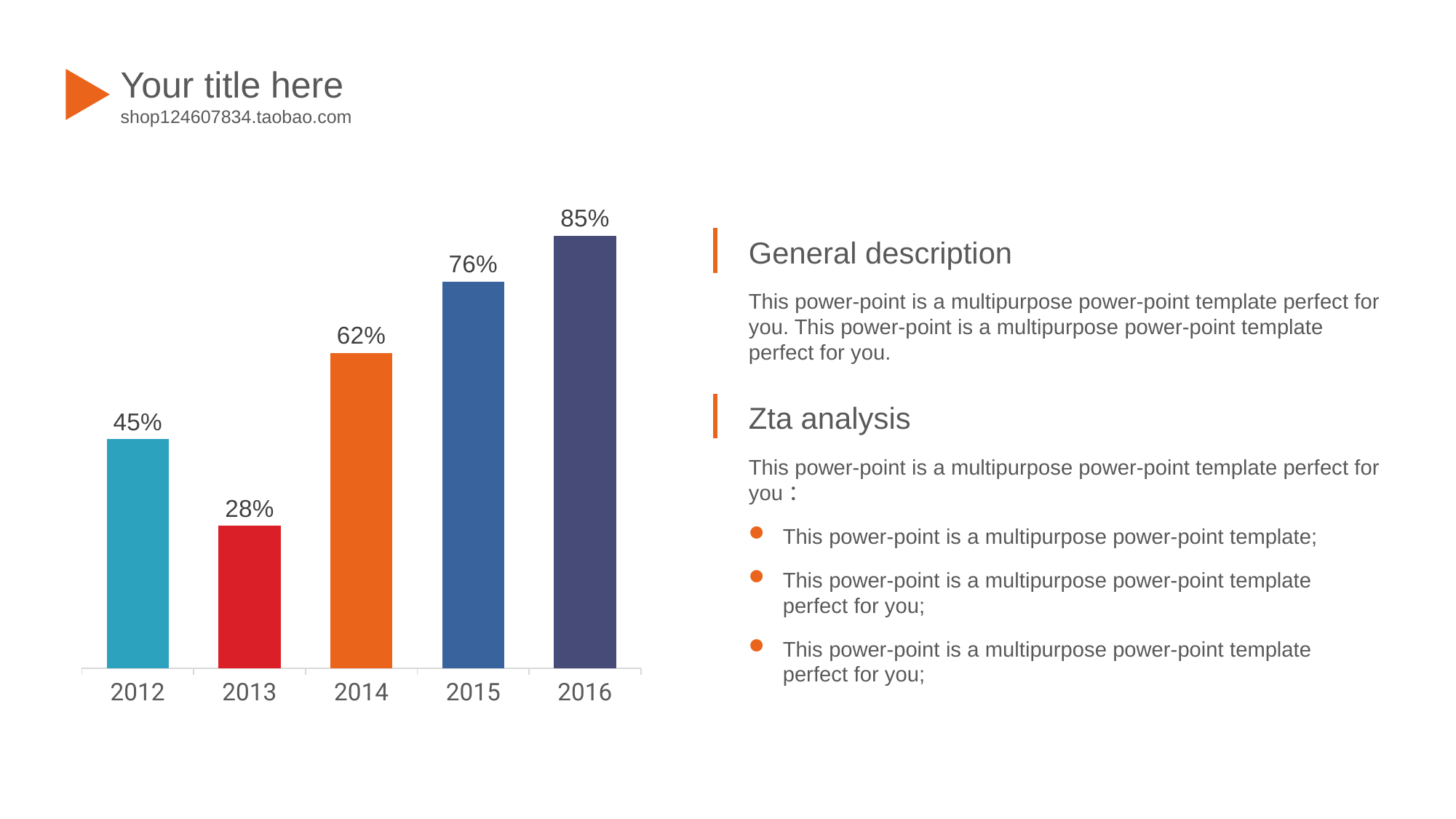

Your title here
shop124607834.taobao.com

### Chart

| Category | 系列 1 |
|---|---|
| 2012 | 0.45 |
| 2013 | 0.28 |
| 2014 | 0.62 |
| 2015 | 0.76 |
| 2016 | 0.85 |
General description
This power-point is a multipurpose power-point template perfect for you. This power-point is a multipurpose power-point template perfect for you.
Zta analysis
This power-point is a multipurpose power-point template perfect for you：
This power-point is a multipurpose power-point template;
This power-point is a multipurpose power-point template perfect for you;
This power-point is a multipurpose power-point template perfect for you;